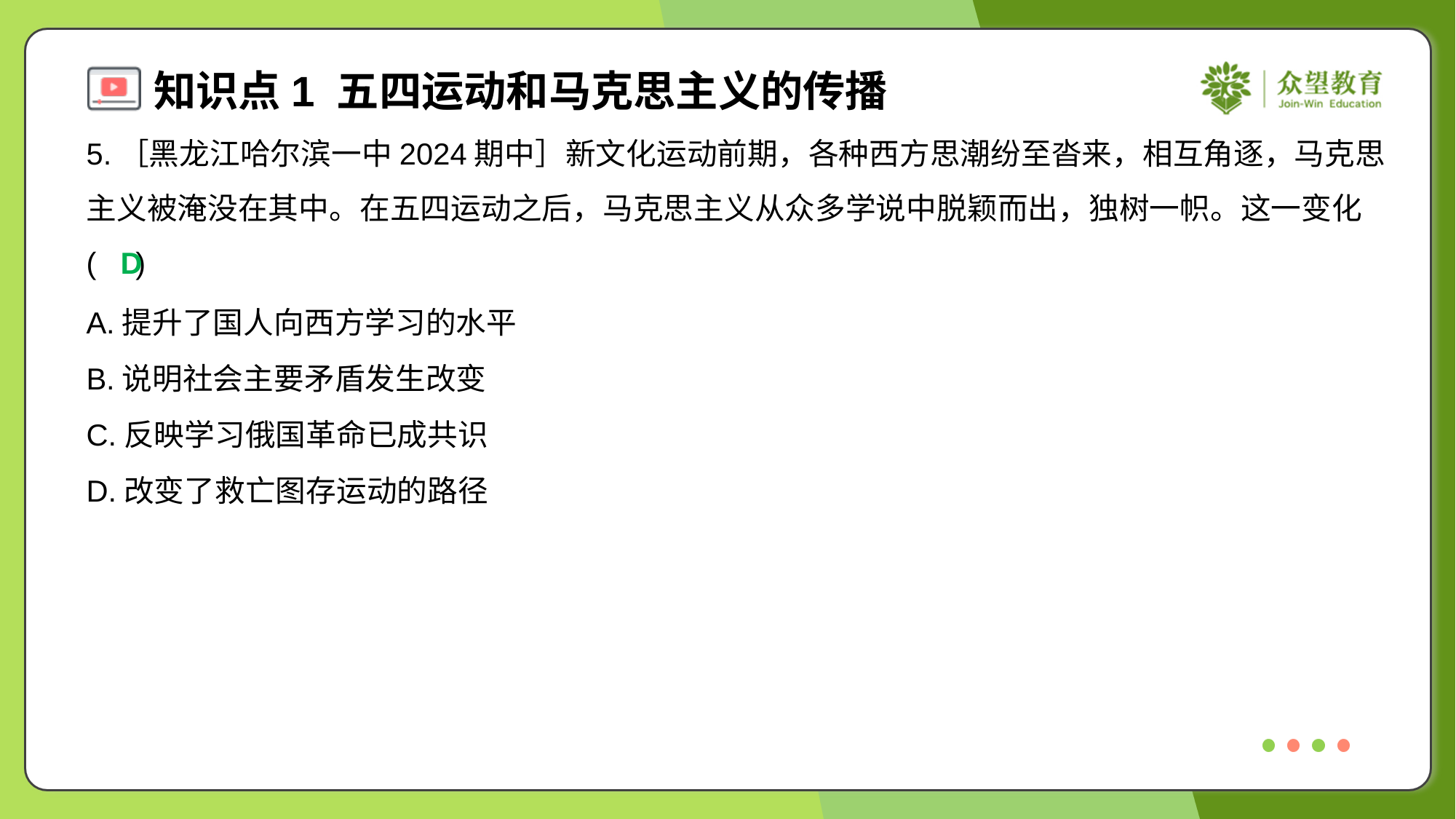

5.［黑龙江哈尔滨一中2024期中］新文化运动前期，各种西方思潮纷至沓来，相互角逐，马克思
主义被淹没在其中。在五四运动之后，马克思主义从众多学说中脱颖而出，独树一帜。这一变化
(     )
D
A.提升了国人向西方学习的水平
B.说明社会主要矛盾发生改变
C.反映学习俄国革命已成共识
D.改变了救亡图存运动的路径